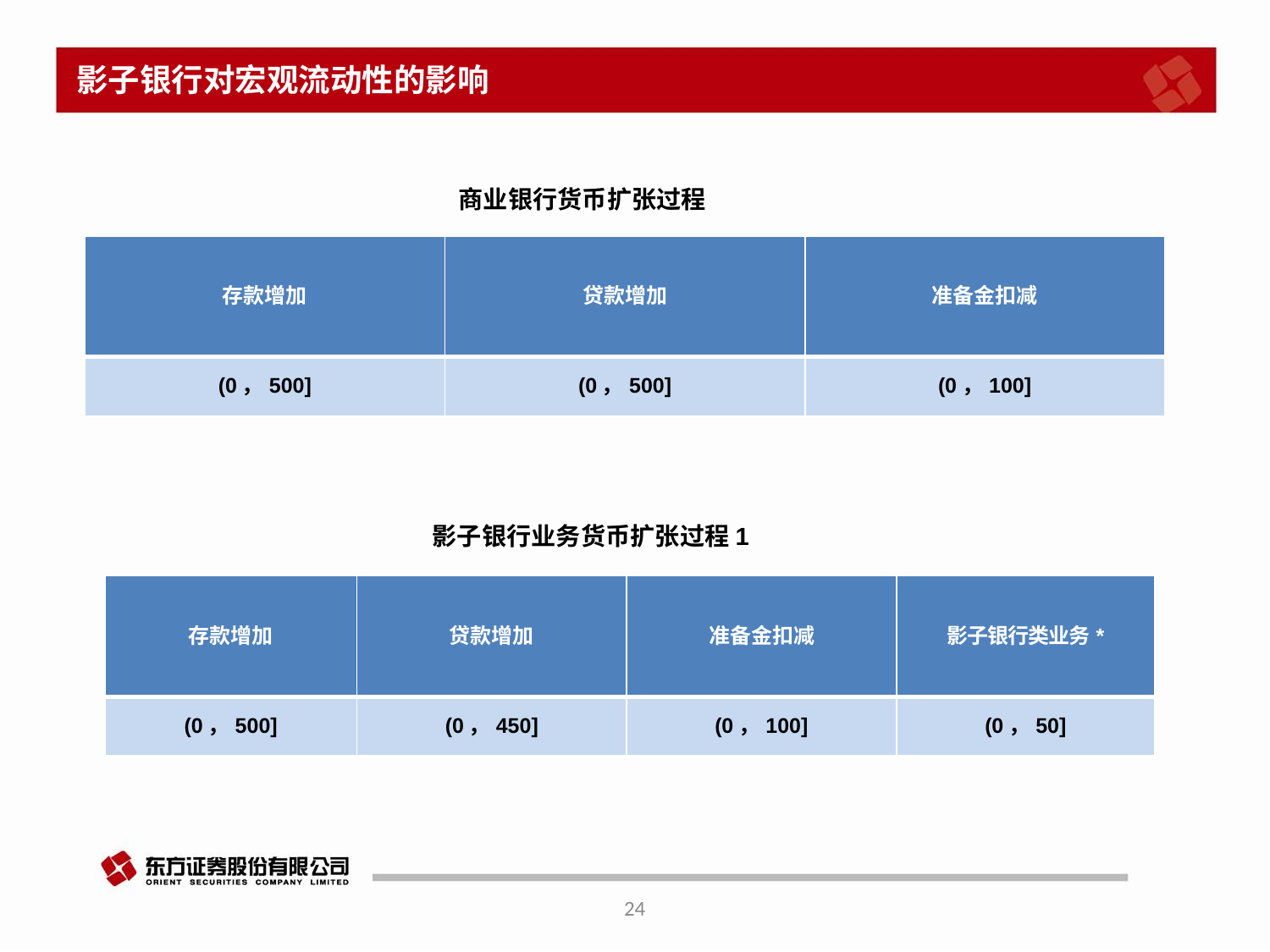

# 影子银行对宏观流动性的影响
商业银行货币扩张过程
| 存款增加 | 贷款增加 | 准备金扣减 |
| --- | --- | --- |
| (0，500] | (0，500] | (0，100] |
影子银行业务货币扩张过程1
| 存款增加 | 贷款增加 | 准备金扣减 | 影子银行类业务\* |
| --- | --- | --- | --- |
| (0，500] | (0，450] | (0，100] | (0，50] |
24